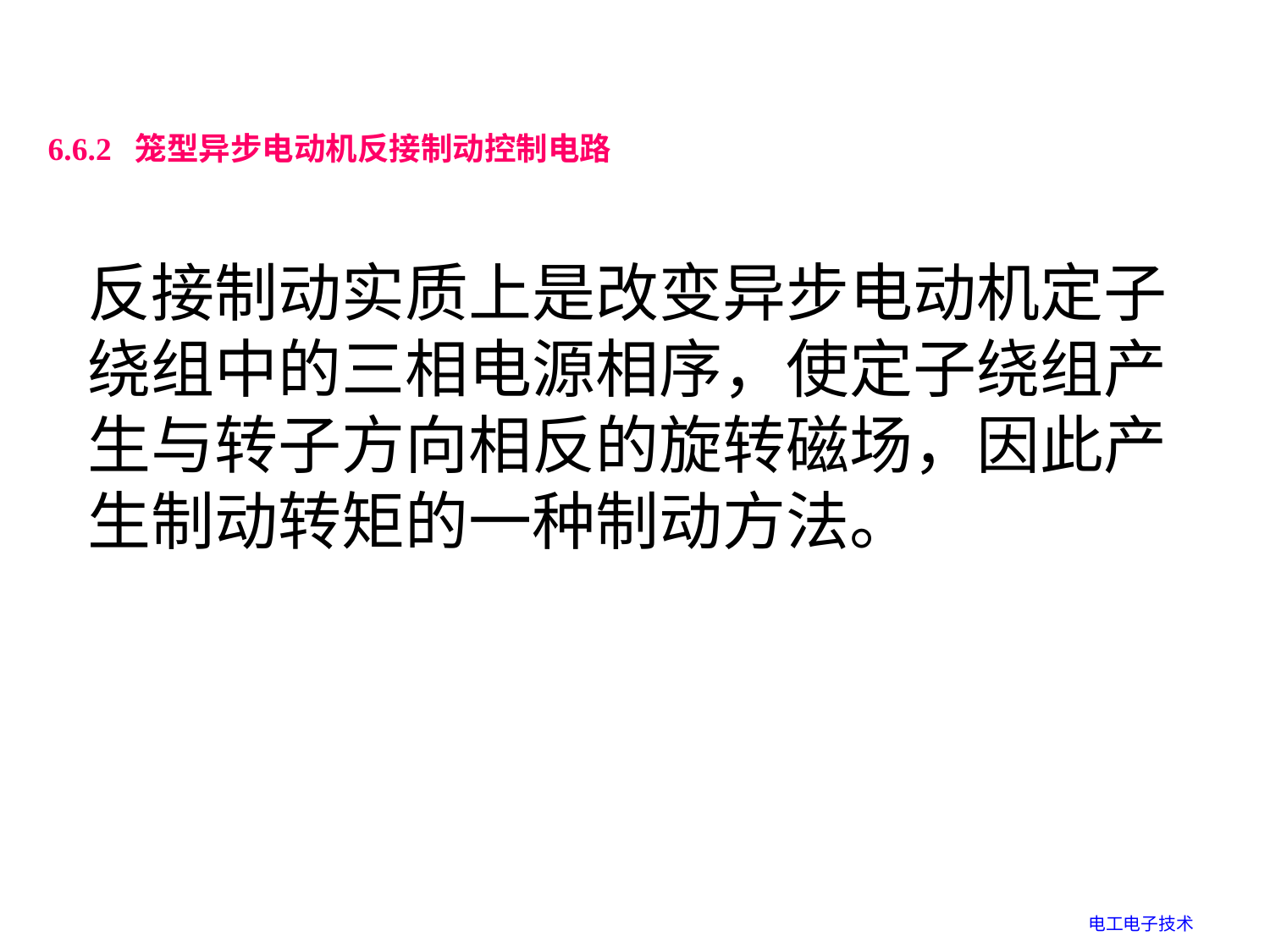

6.6.2  笼型异步电动机反接制动控制电路

反接制动实质上是改变异步电动机定子绕组中的三相电源相序，使定子绕组产生与转子方向相反的旋转磁场，因此产生制动转矩的一种制动方法。

电工电子技术